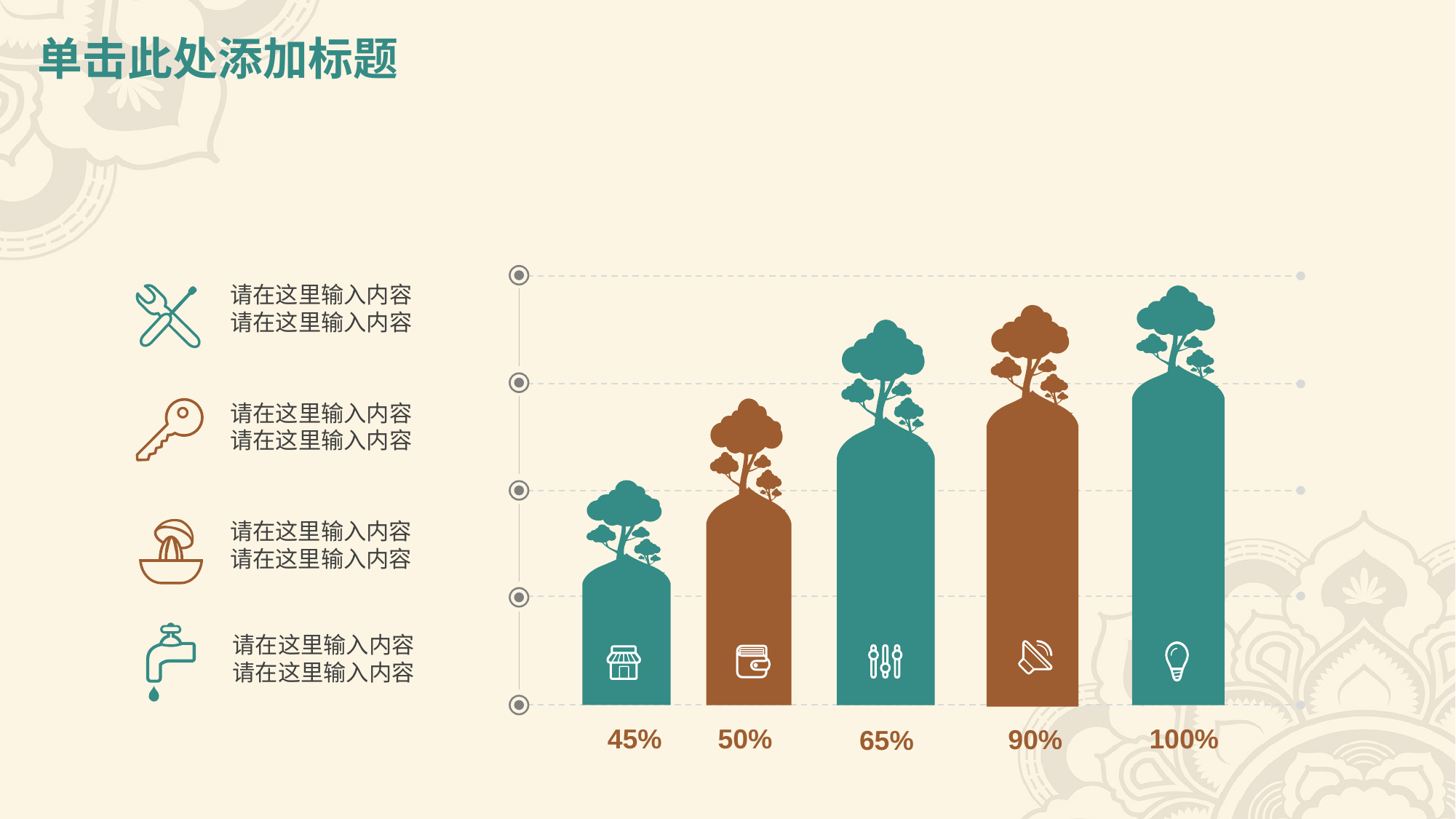

# 单击此处添加标题

请在这里输入内容
请在这里输入内容

请在这里输入内容
请在这里输入内容

请在这里输入内容
请在这里输入内容

请在这里输入内容
请在这里输入内容

45%
50%
100%
90%
65%